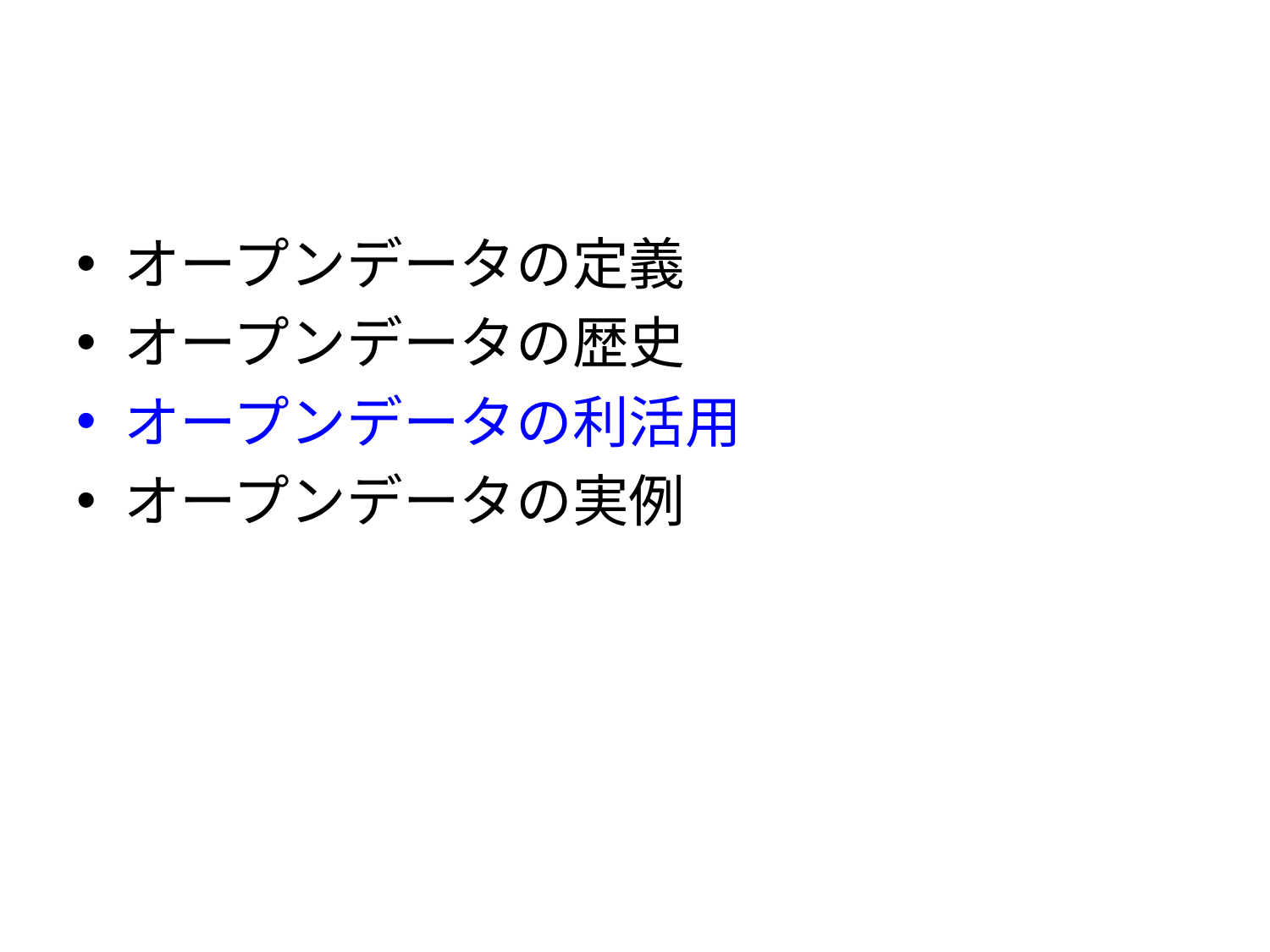

#
オープンデータの定義
オープンデータの歴史
オープンデータの利活用
オープンデータの実例